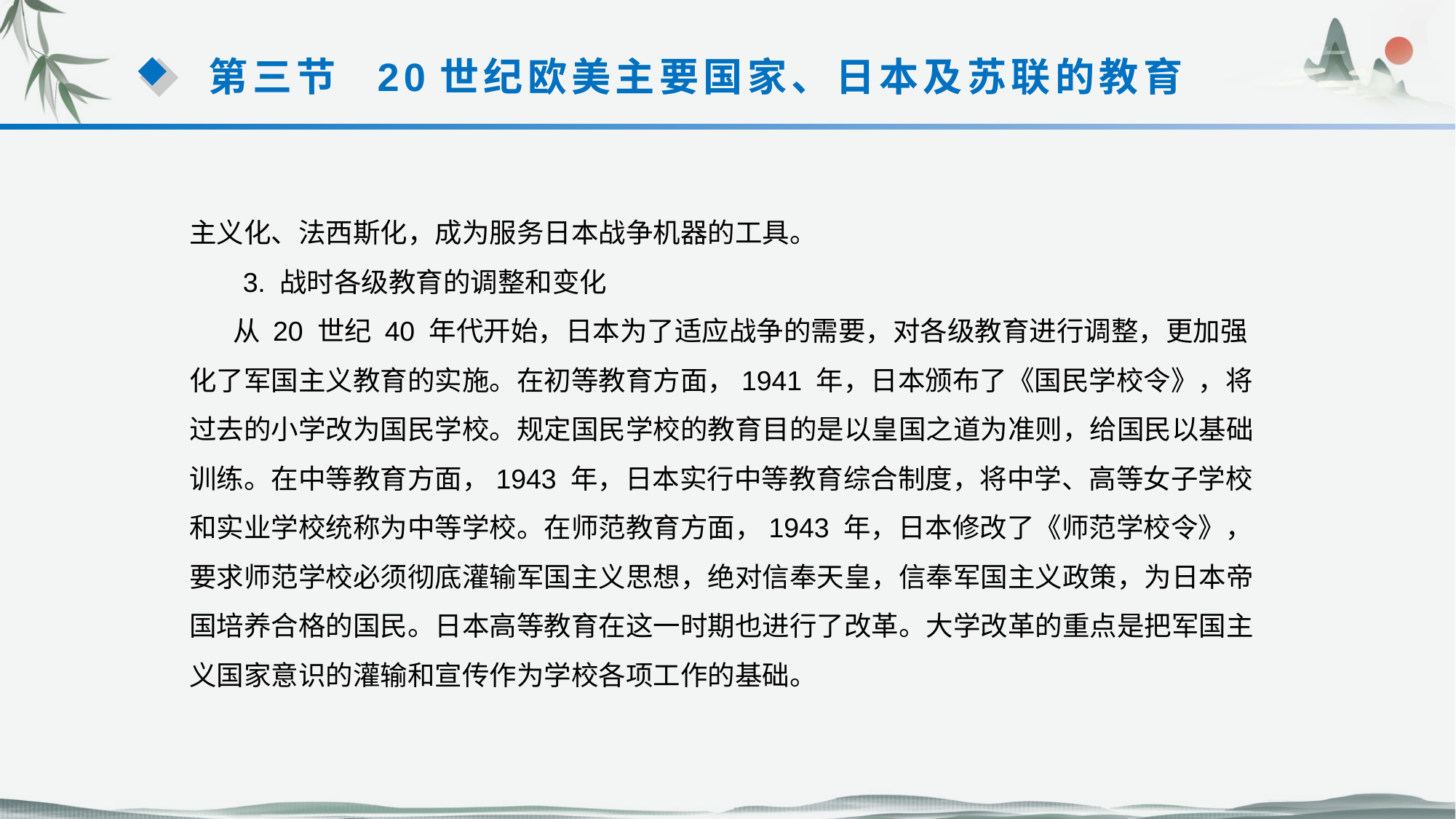

第三节  20世纪欧美主要国家、日本及苏联的教育

主义化、法西斯化，成为服务日本战争机器的工具。
       3. 战时各级教育的调整和变化
      从 20 世纪 40 年代开始，日本为了适应战争的需要，对各级教育进行调整，更加强化了军国主义教育的实施。在初等教育方面，1941 年，日本颁布了《国民学校令》，将过去的小学改为国民学校。规定国民学校的教育目的是以皇国之道为准则，给国民以基础训练。在中等教育方面，1943 年，日本实行中等教育综合制度，将中学、高等女子学校和实业学校统称为中等学校。在师范教育方面，1943 年，日本修改了《师范学校令》，要求师范学校必须彻底灌输军国主义思想，绝对信奉天皇，信奉军国主义政策，为日本帝国培养合格的国民。日本高等教育在这一时期也进行了改革。大学改革的重点是把军国主义国家意识的灌输和宣传作为学校各项工作的基础。